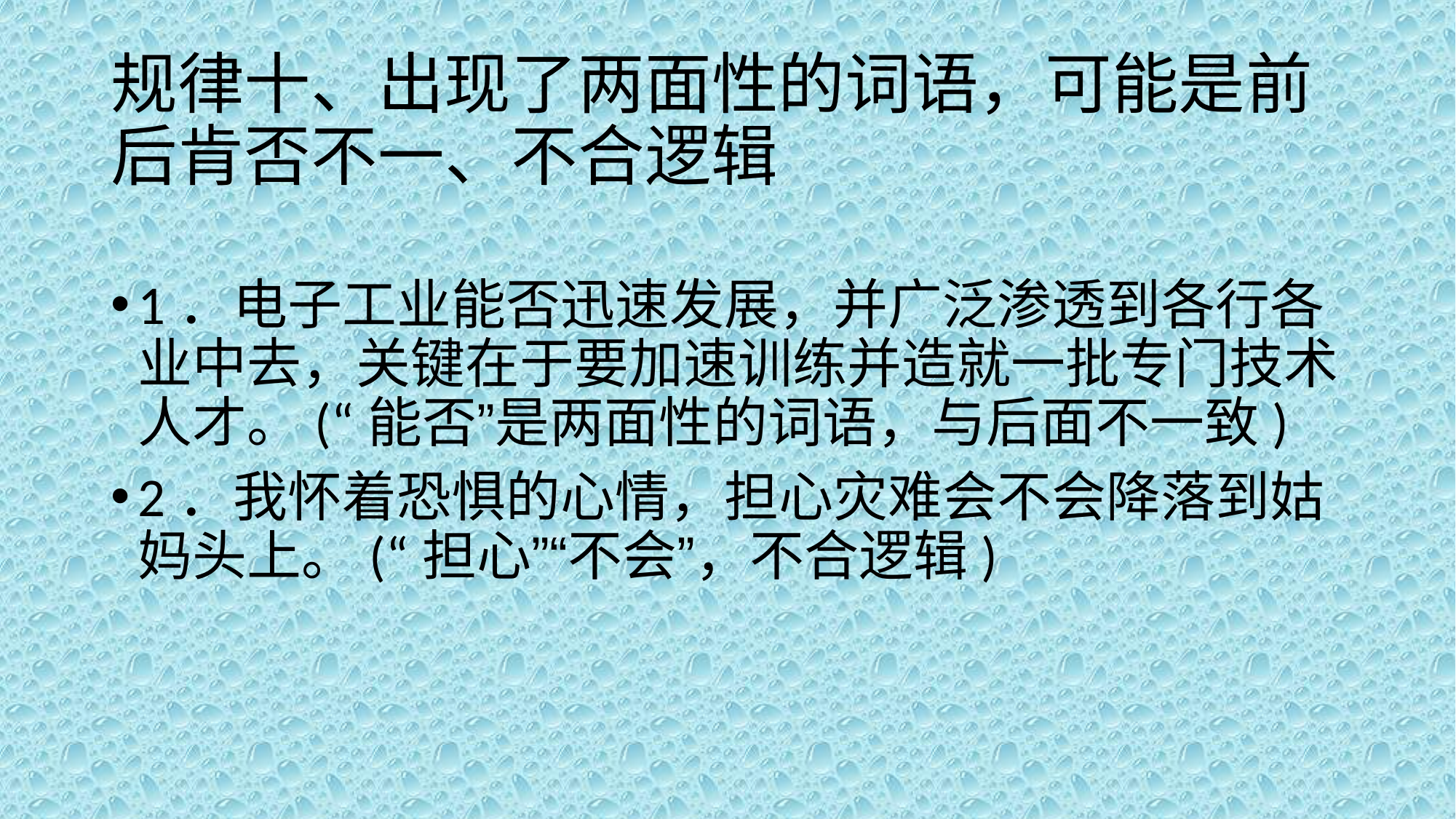

# 规律十、出现了两面性的词语，可能是前后肯否不一、不合逻辑
1．电子工业能否迅速发展，并广泛渗透到各行各业中去，关键在于要加速训练并造就一批专门技术人才。(“能否”是两面性的词语，与后面不一致)
2．我怀着恐惧的心情，担心灾难会不会降落到姑妈头上。(“担心”“不会”，不合逻辑)